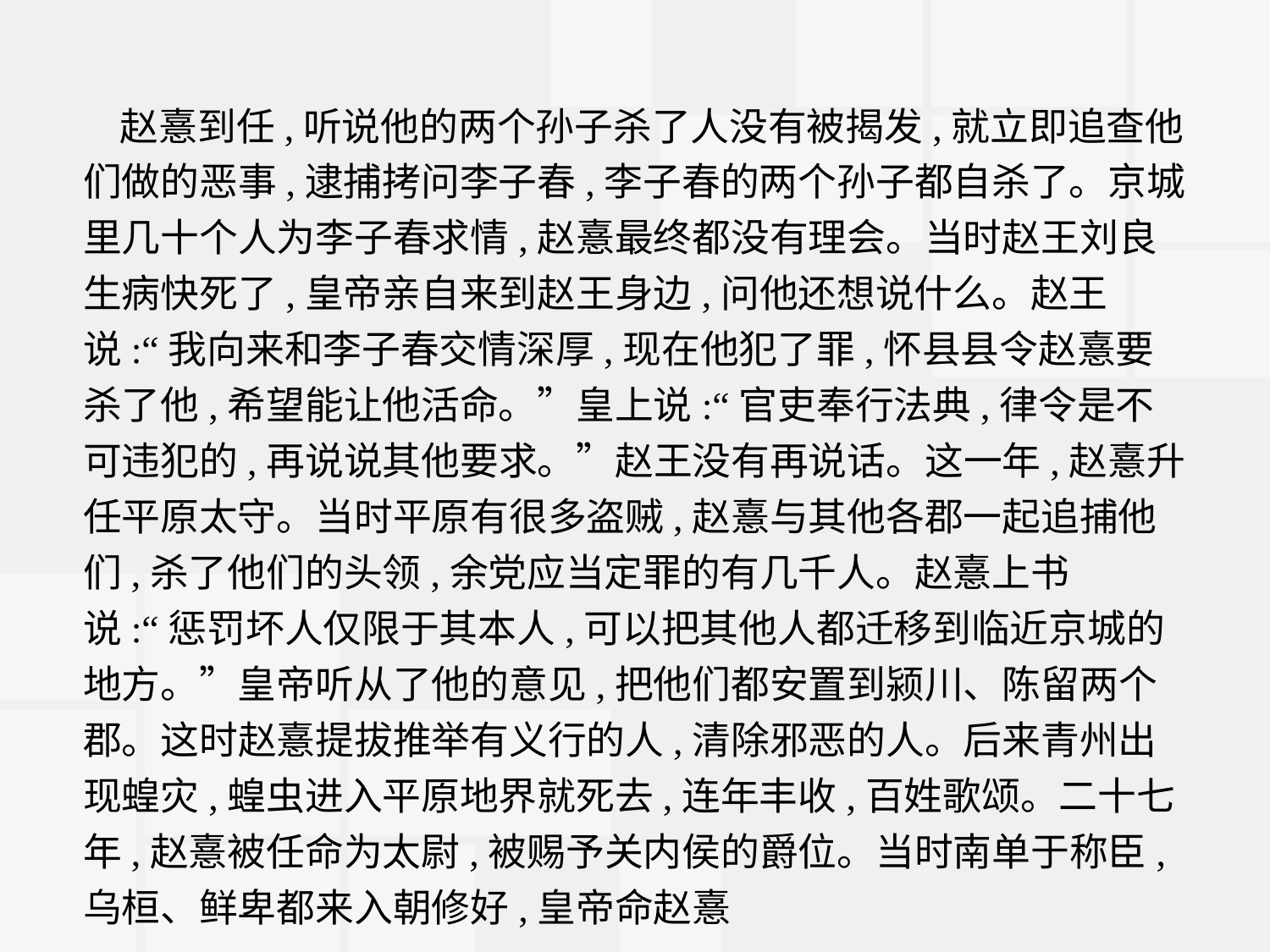

赵憙到任,听说他的两个孙子杀了人没有被揭发,就立即追查他们做的恶事,逮捕拷问李子春,李子春的两个孙子都自杀了。京城里几十个人为李子春求情,赵憙最终都没有理会。当时赵王刘良生病快死了,皇帝亲自来到赵王身边,问他还想说什么。赵王说:“我向来和李子春交情深厚,现在他犯了罪,怀县县令赵憙要杀了他,希望能让他活命。”皇上说:“官吏奉行法典,律令是不可违犯的,再说说其他要求。”赵王没有再说话。这一年,赵憙升任平原太守。当时平原有很多盗贼,赵憙与其他各郡一起追捕他们,杀了他们的头领,余党应当定罪的有几千人。赵憙上书说:“惩罚坏人仅限于其本人,可以把其他人都迁移到临近京城的地方。”皇帝听从了他的意见,把他们都安置到颍川、陈留两个郡。这时赵憙提拔推举有义行的人,清除邪恶的人。后来青州出现蝗灾,蝗虫进入平原地界就死去,连年丰收,百姓歌颂。二十七年,赵憙被任命为太尉,被赐予关内侯的爵位。当时南单于称臣,乌桓、鲜卑都来入朝修好,皇帝命赵憙